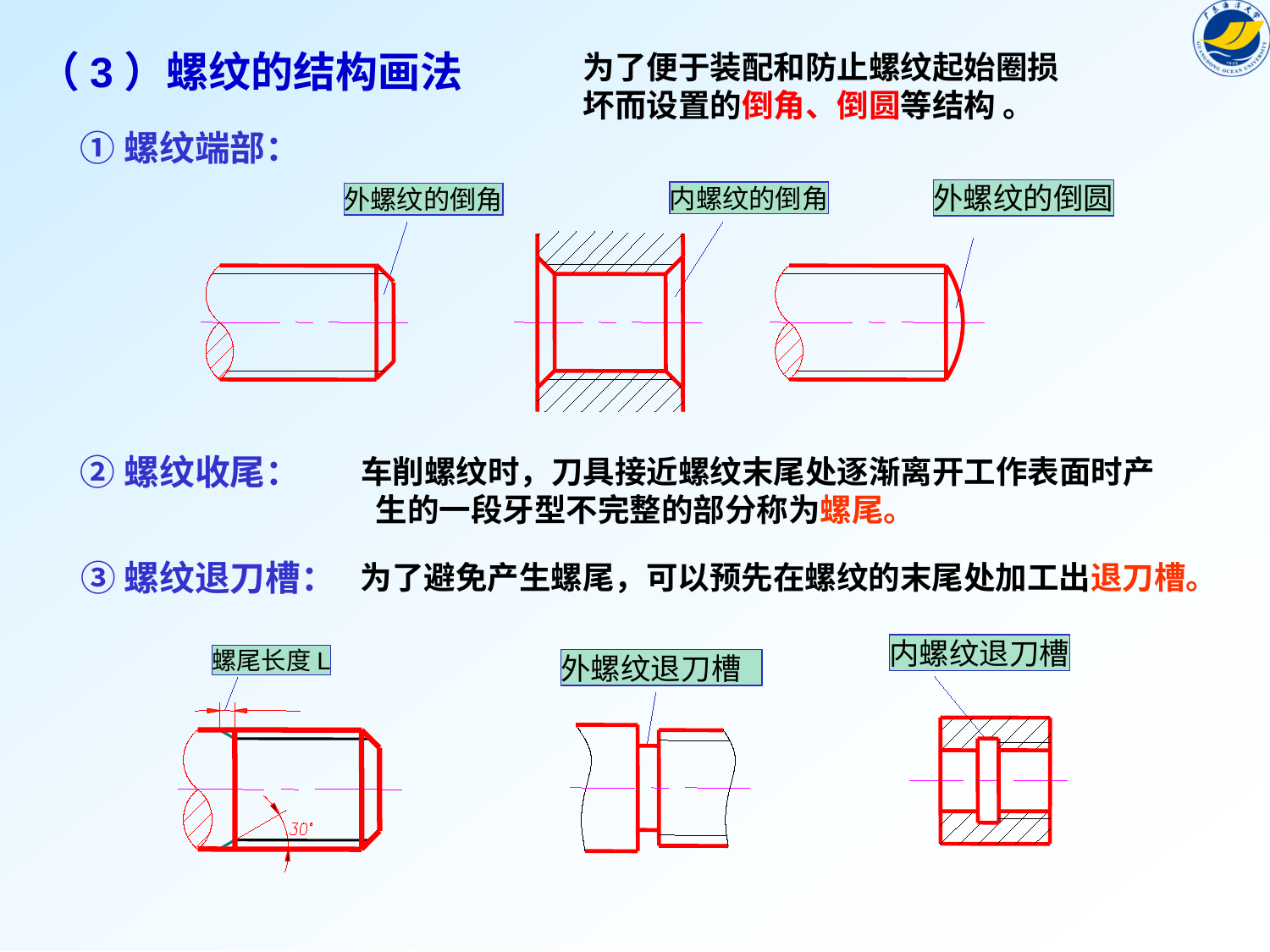

（3）螺纹的结构画法
为了便于装配和防止螺纹起始圈损坏而设置的倒角、倒圆等结构 。
①螺纹端部：
外螺纹的倒圆
内螺纹的倒角
外螺纹的倒角

②螺纹收尾：
车削螺纹时，刀具接近螺纹末尾处逐渐离开工作表面时产
 生的一段牙型不完整的部分称为螺尾。
③螺纹退刀槽：
为了避免产生螺尾，可以预先在螺纹的末尾处加工出退刀槽。
内螺纹退刀槽
螺尾长度L
外螺纹退刀槽